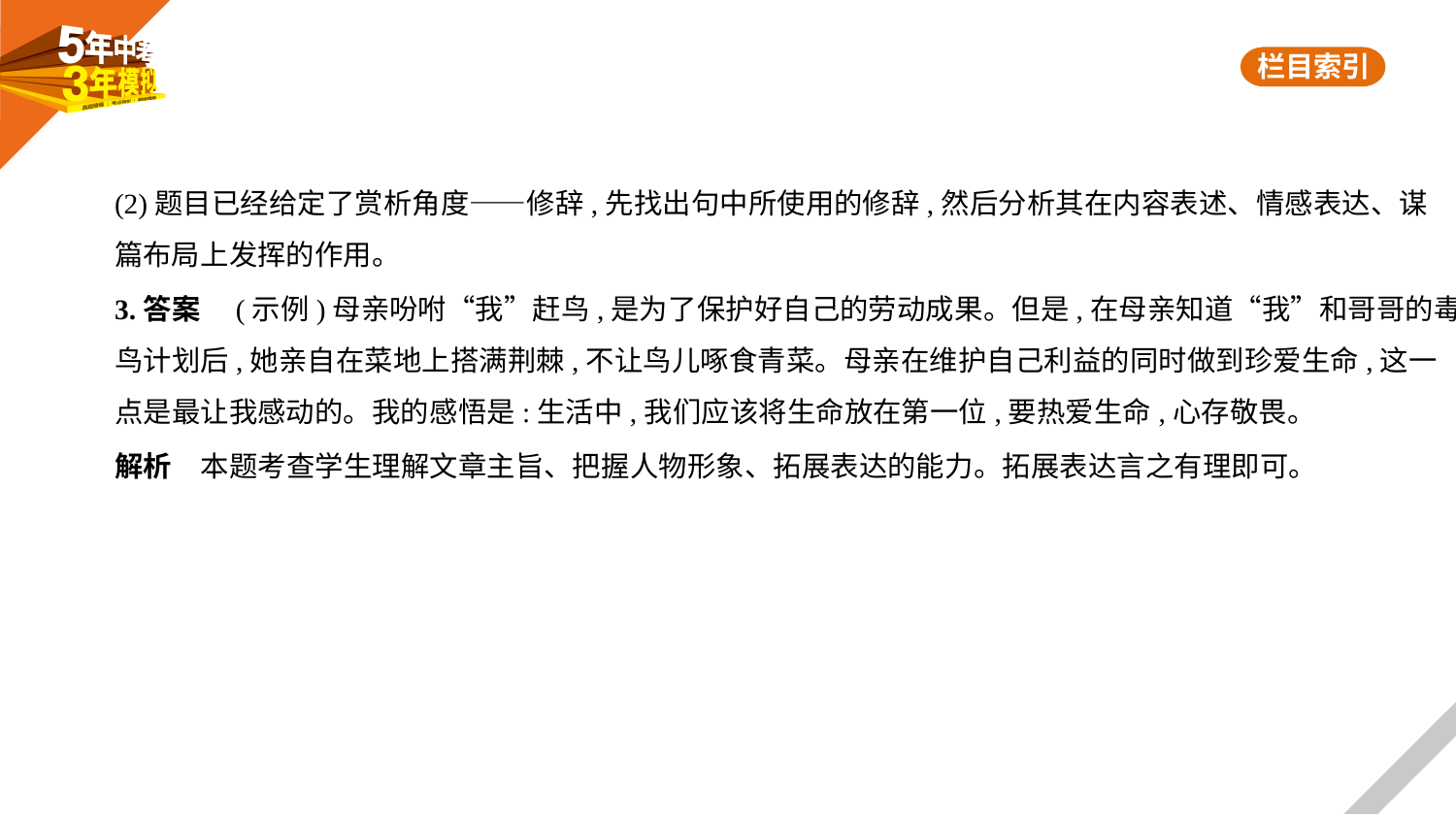

(2)题目已经给定了赏析角度——修辞,先找出句中所使用的修辞,然后分析其在内容表述、情感表达、谋
篇布局上发挥的作用。
3.答案　(示例)母亲吩咐“我”赶鸟,是为了保护好自己的劳动成果。但是,在母亲知道“我”和哥哥的毒
鸟计划后,她亲自在菜地上搭满荆棘,不让鸟儿啄食青菜。母亲在维护自己利益的同时做到珍爱生命,这一
点是最让我感动的。我的感悟是:生活中,我们应该将生命放在第一位,要热爱生命,心存敬畏。
解析　本题考查学生理解文章主旨、把握人物形象、拓展表达的能力。拓展表达言之有理即可。